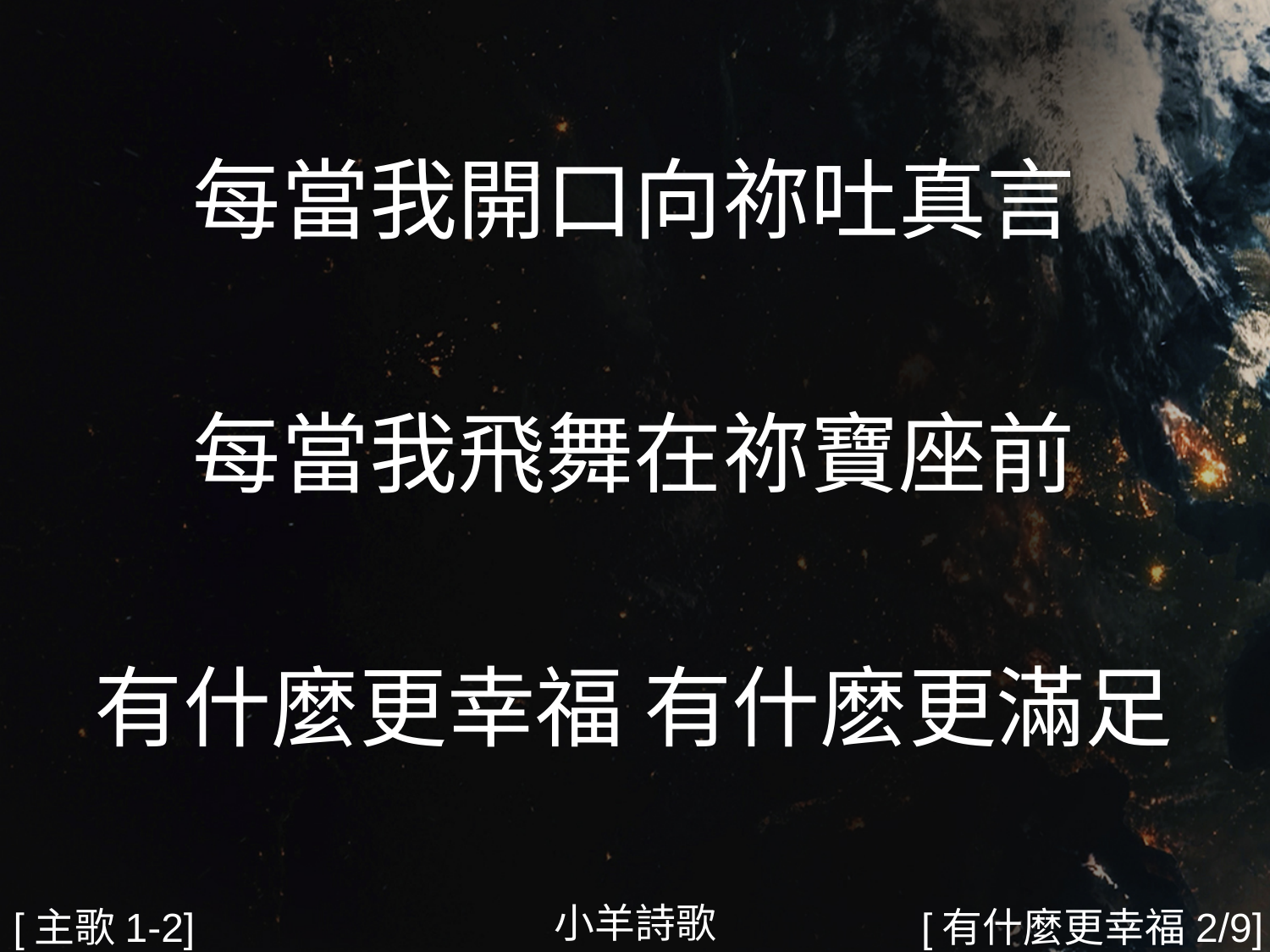

每當我開口向祢吐真言

每當我飛舞在祢寶座前

有什麼更幸福 有什麽更滿足

#

小羊詩歌
[主歌1-2]
[有什麼更幸福2/9]